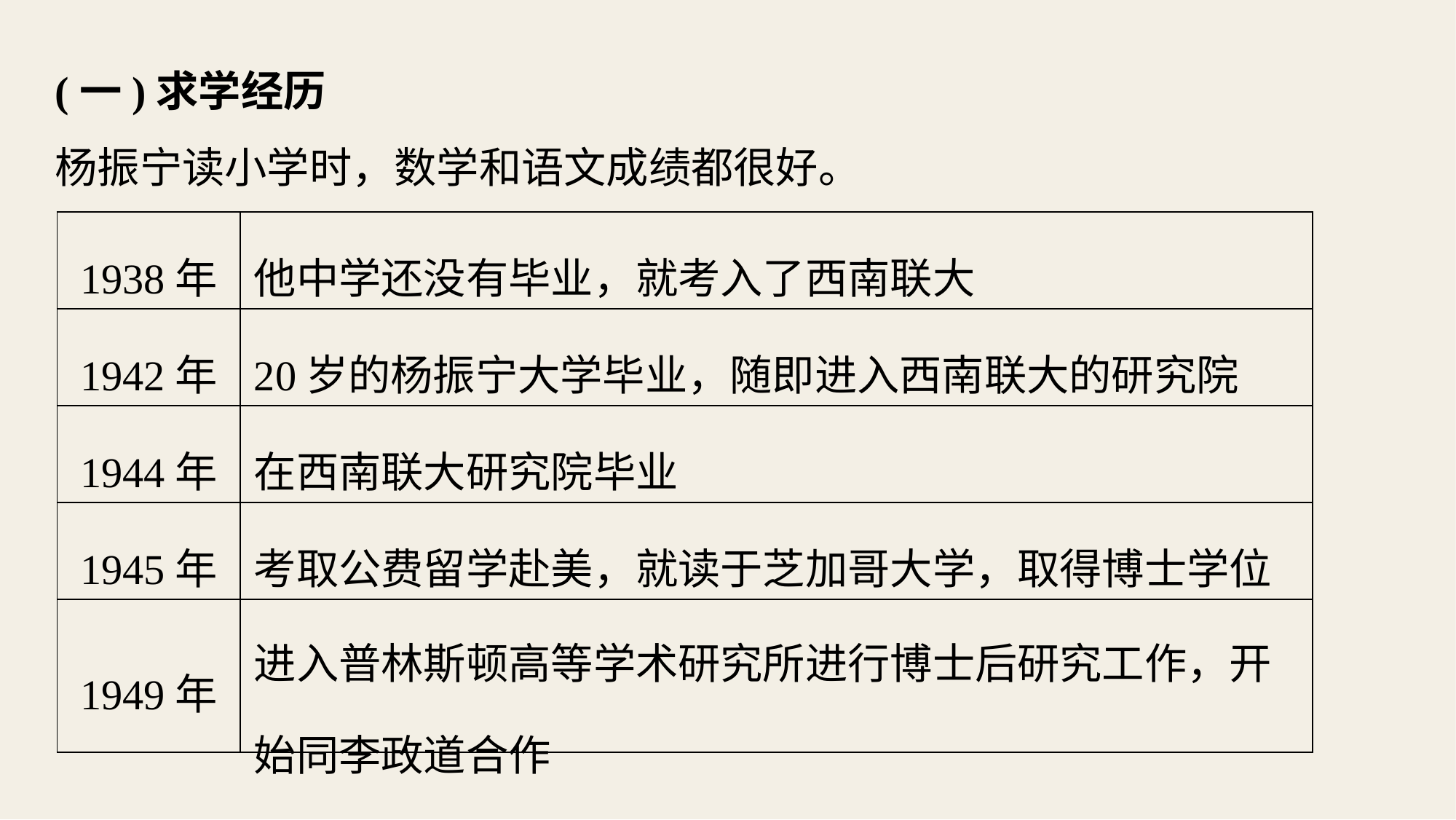

(一)求学经历
杨振宁读小学时，数学和语文成绩都很好。
| 1938年 | 他中学还没有毕业，就考入了西南联大 |
| --- | --- |
| 1942年 | 20岁的杨振宁大学毕业，随即进入西南联大的研究院 |
| 1944年 | 在西南联大研究院毕业 |
| 1945年 | 考取公费留学赴美，就读于芝加哥大学，取得博士学位 |
| 1949年 | 进入普林斯顿高等学术研究所进行博士后研究工作，开 始同李政道合作 |